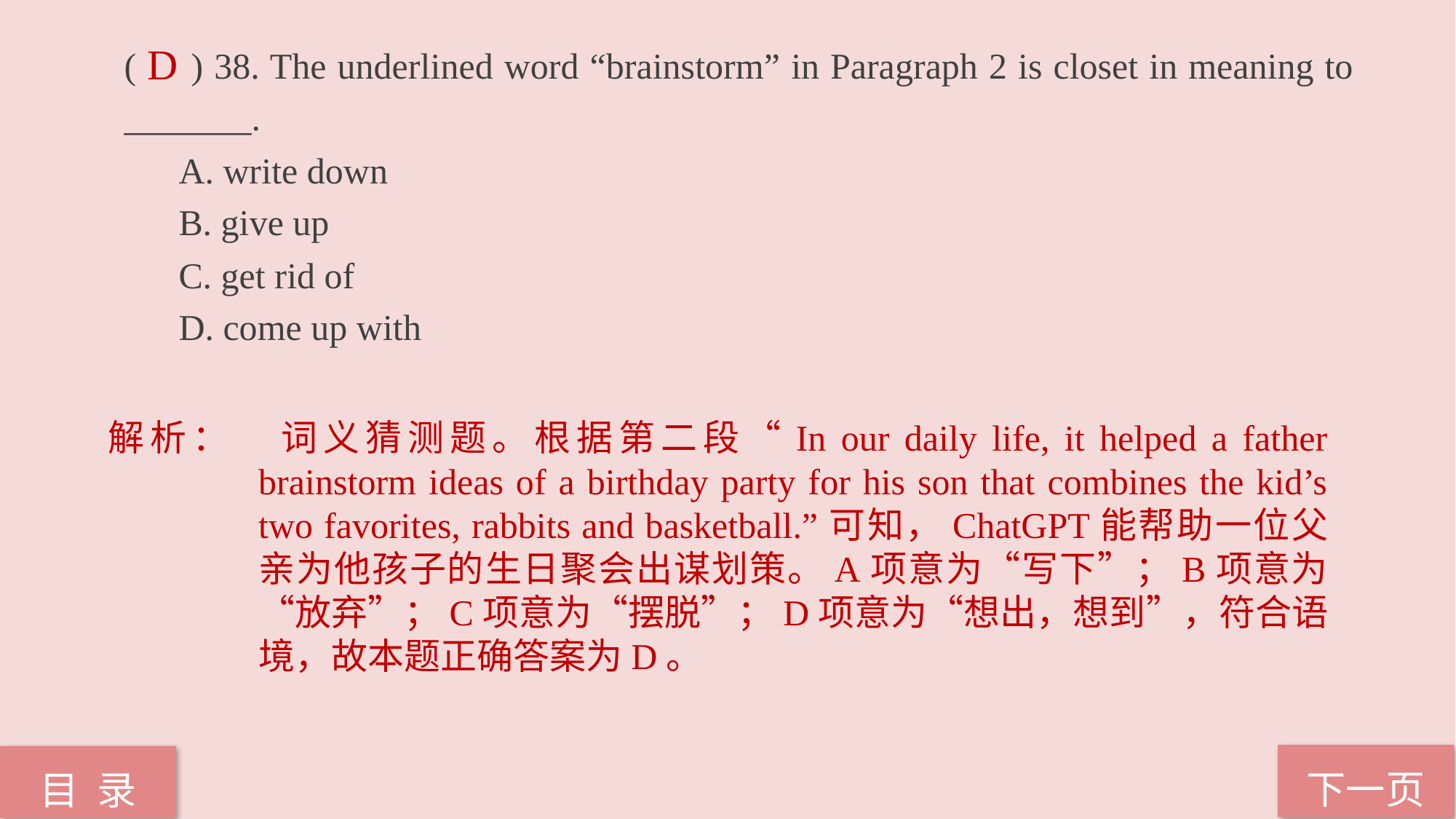

(     ) 38. The underlined word “brainstorm” in Paragraph 2 is closet in meaning to _______.
A. write down
B. give up
C. get rid of
D. come up with
D
解析：	词义猜测题。根据第二段“In our daily life, it helped a father brainstorm ideas of a birthday party for his son that combines the kid’s two favorites, rabbits and basketball.”可知，ChatGPT能帮助一位父亲为他孩子的生日聚会出谋划策。A项意为“写下”；B项意为“放弃”；C项意为“摆脱”；D项意为“想出，想到”，符合语境，故本题正确答案为D。